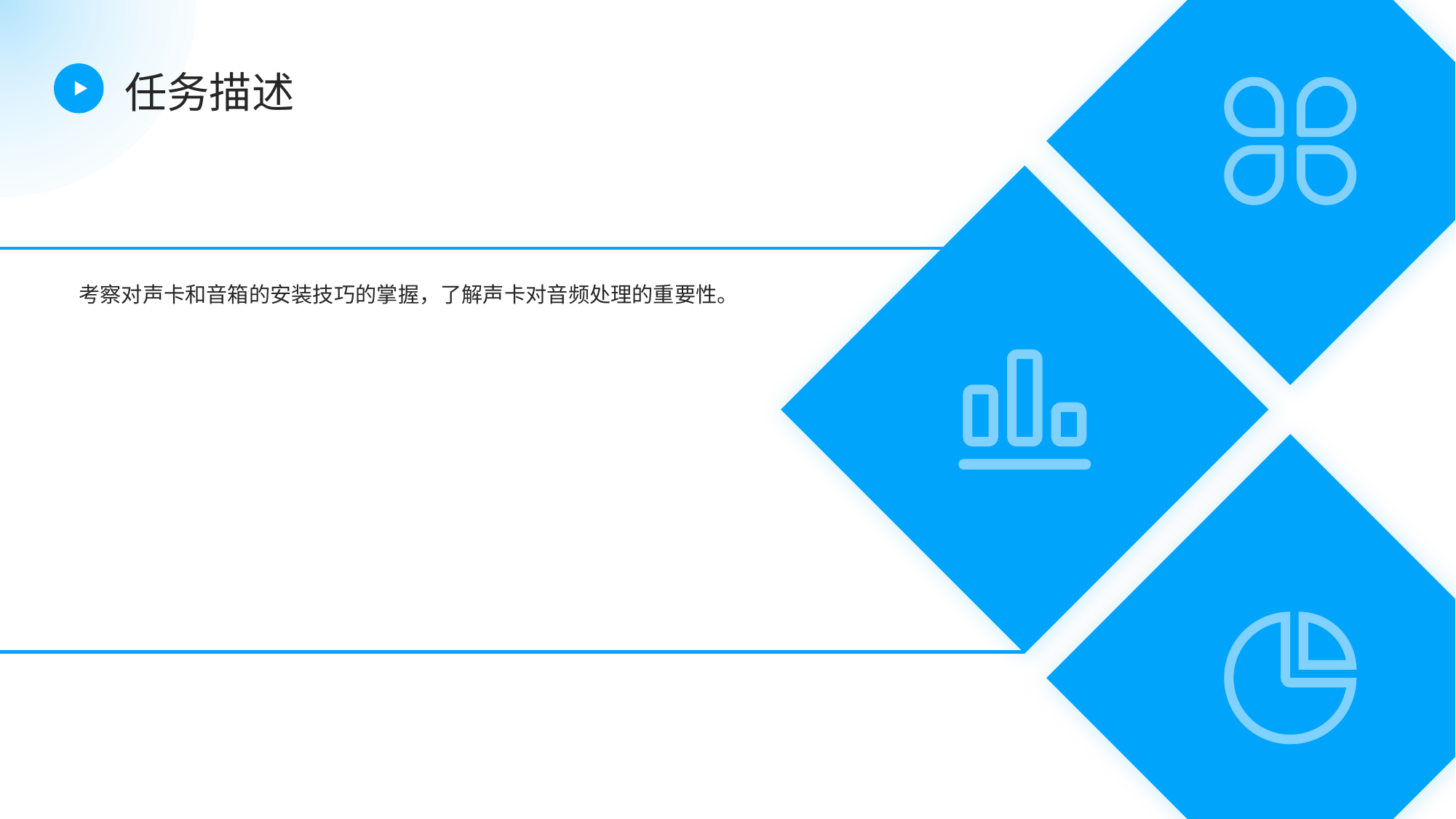

任务描述

考察对声卡和音箱的安装技巧的掌握，了解声卡对音频处理的重要性。